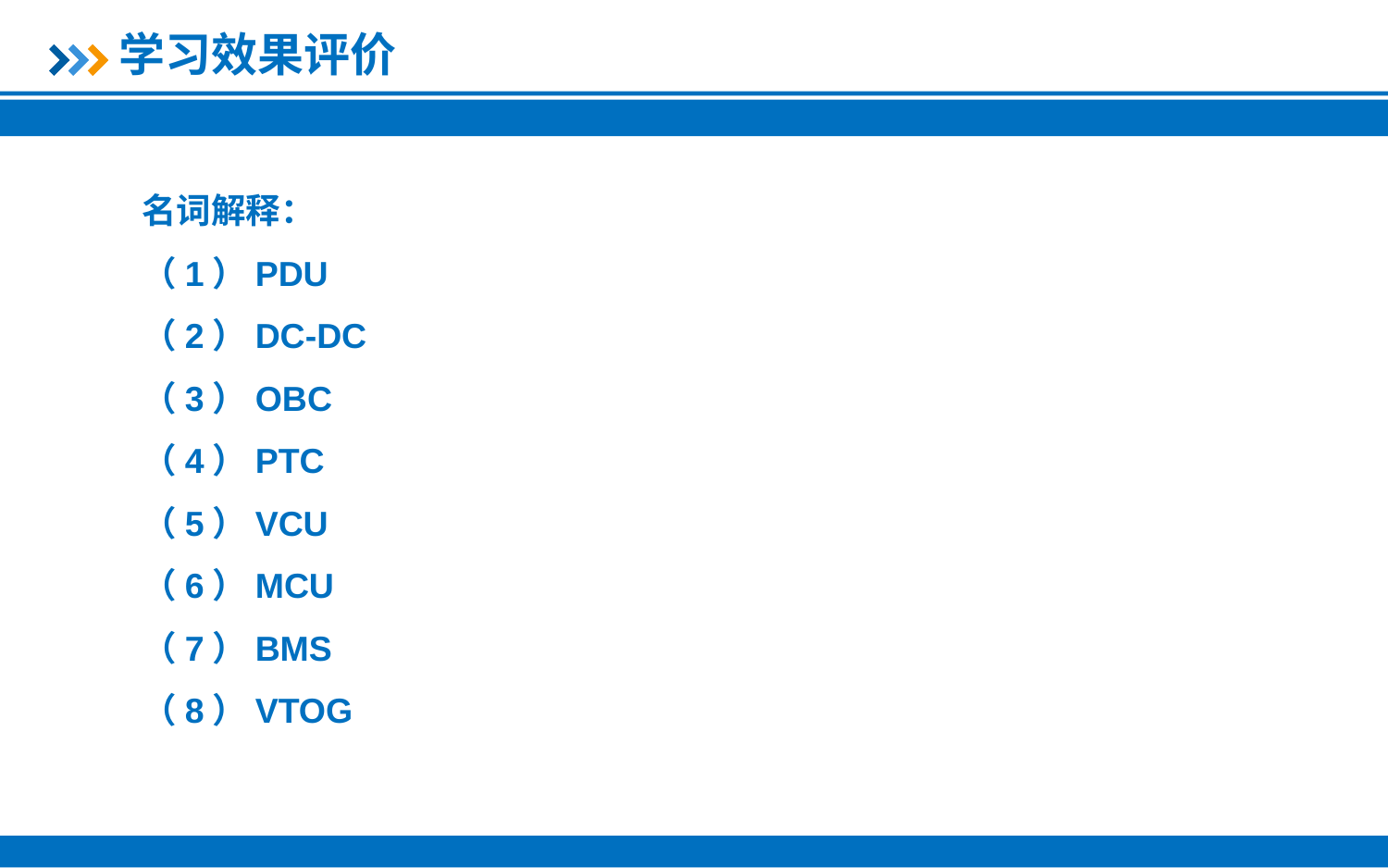

学习效果评价
名词解释：
（1）PDU
（2）DC-DC
（3）OBC
（4）PTC
（5）VCU
（6）MCU
（7）BMS
（8）VTOG